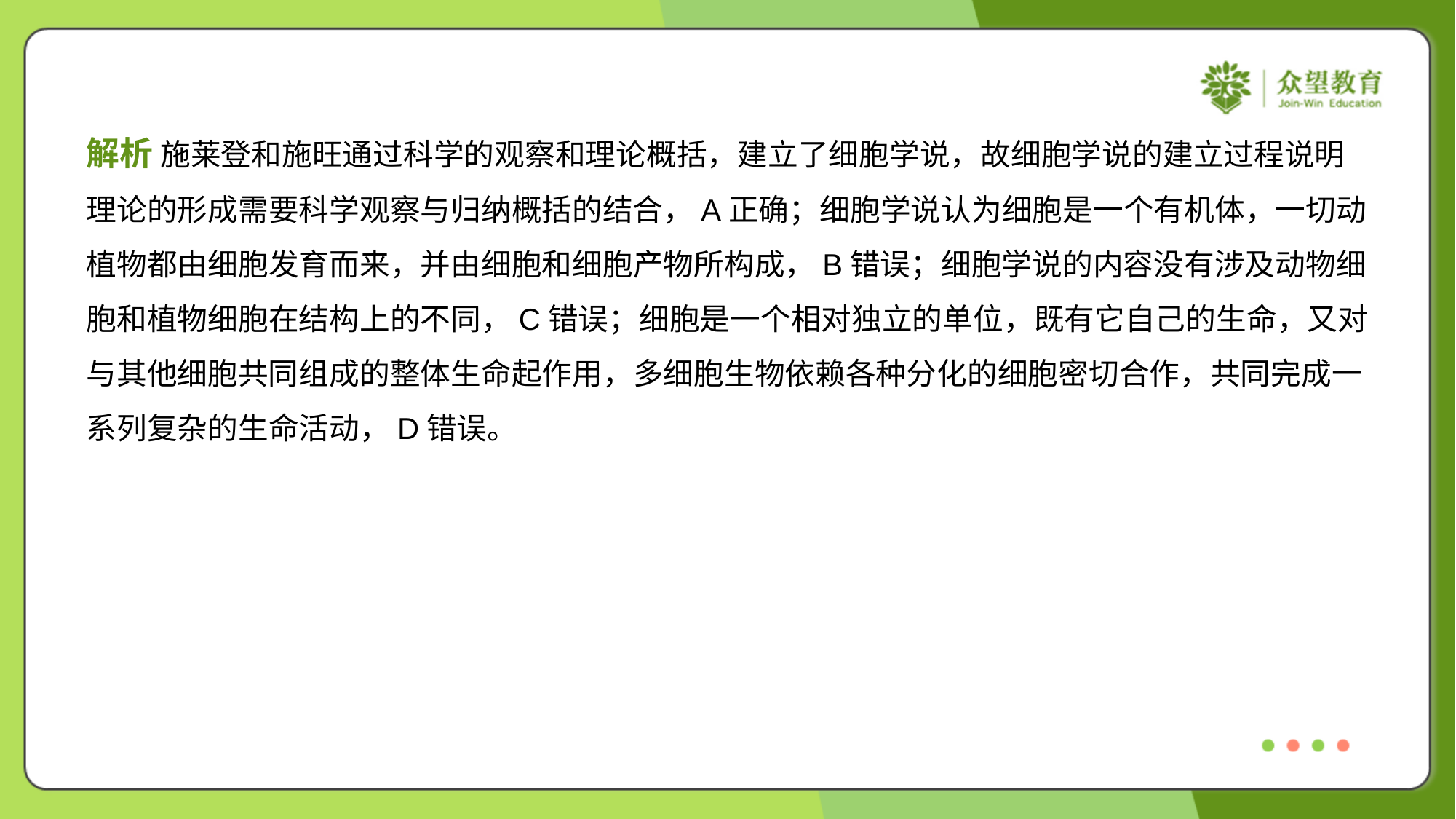

解析 施莱登和施旺通过科学的观察和理论概括，建立了细胞学说，故细胞学说的建立过程说明
理论的形成需要科学观察与归纳概括的结合，A正确；细胞学说认为细胞是一个有机体，一切动
植物都由细胞发育而来，并由细胞和细胞产物所构成，B错误；细胞学说的内容没有涉及动物细
胞和植物细胞在结构上的不同，C错误；细胞是一个相对独立的单位，既有它自己的生命，又对
与其他细胞共同组成的整体生命起作用，多细胞生物依赖各种分化的细胞密切合作，共同完成一
系列复杂的生命活动，D错误。